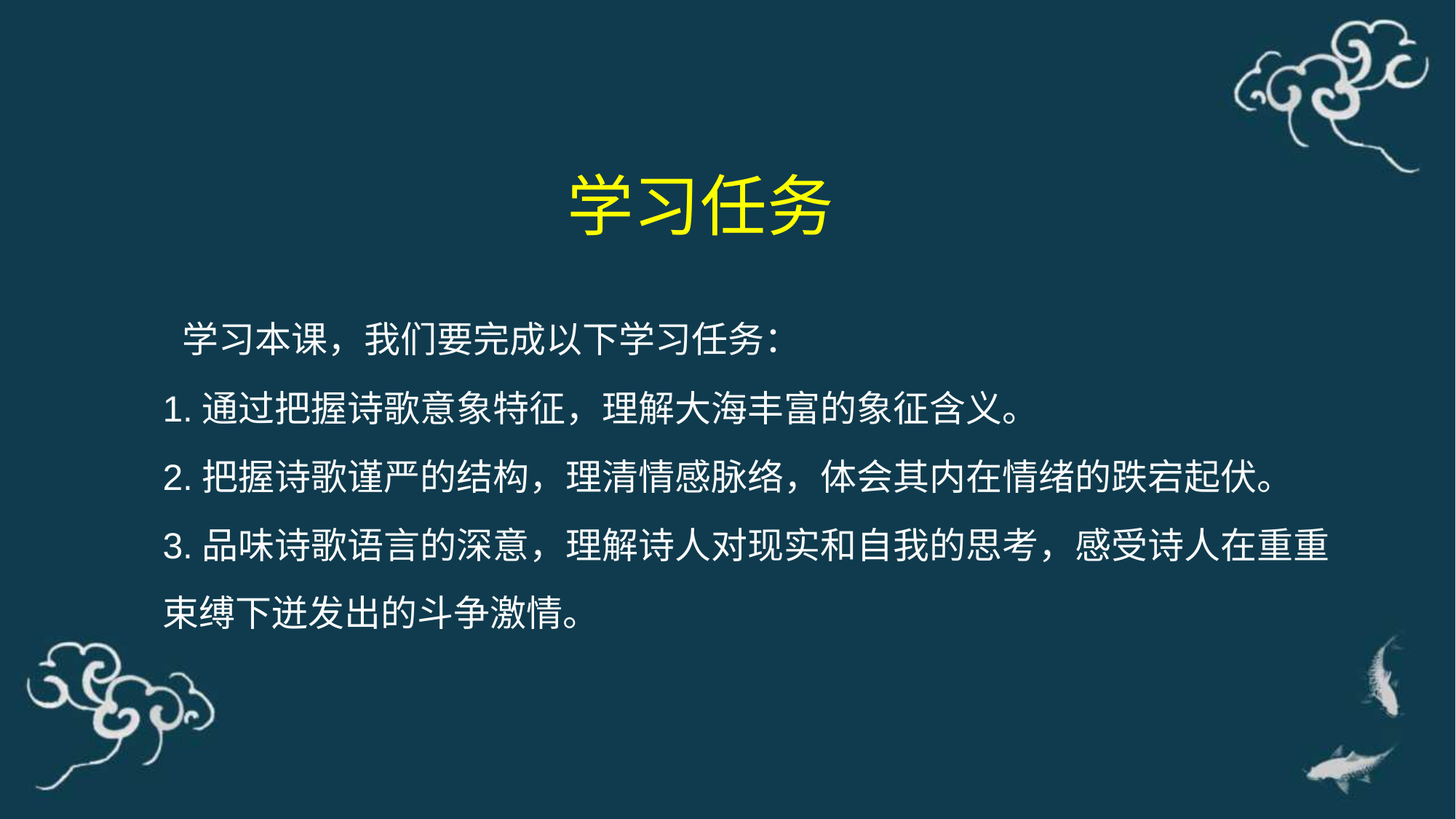

学习任务
 学习本课，我们要完成以下学习任务：
1.通过把握诗歌意象特征，理解大海丰富的象征含义。
2.把握诗歌谨严的结构，理清情感脉络，体会其内在情绪的跌宕起伏。
3.品味诗歌语言的深意，理解诗人对现实和自我的思考，感受诗人在重重束缚下迸发出的斗争激情。